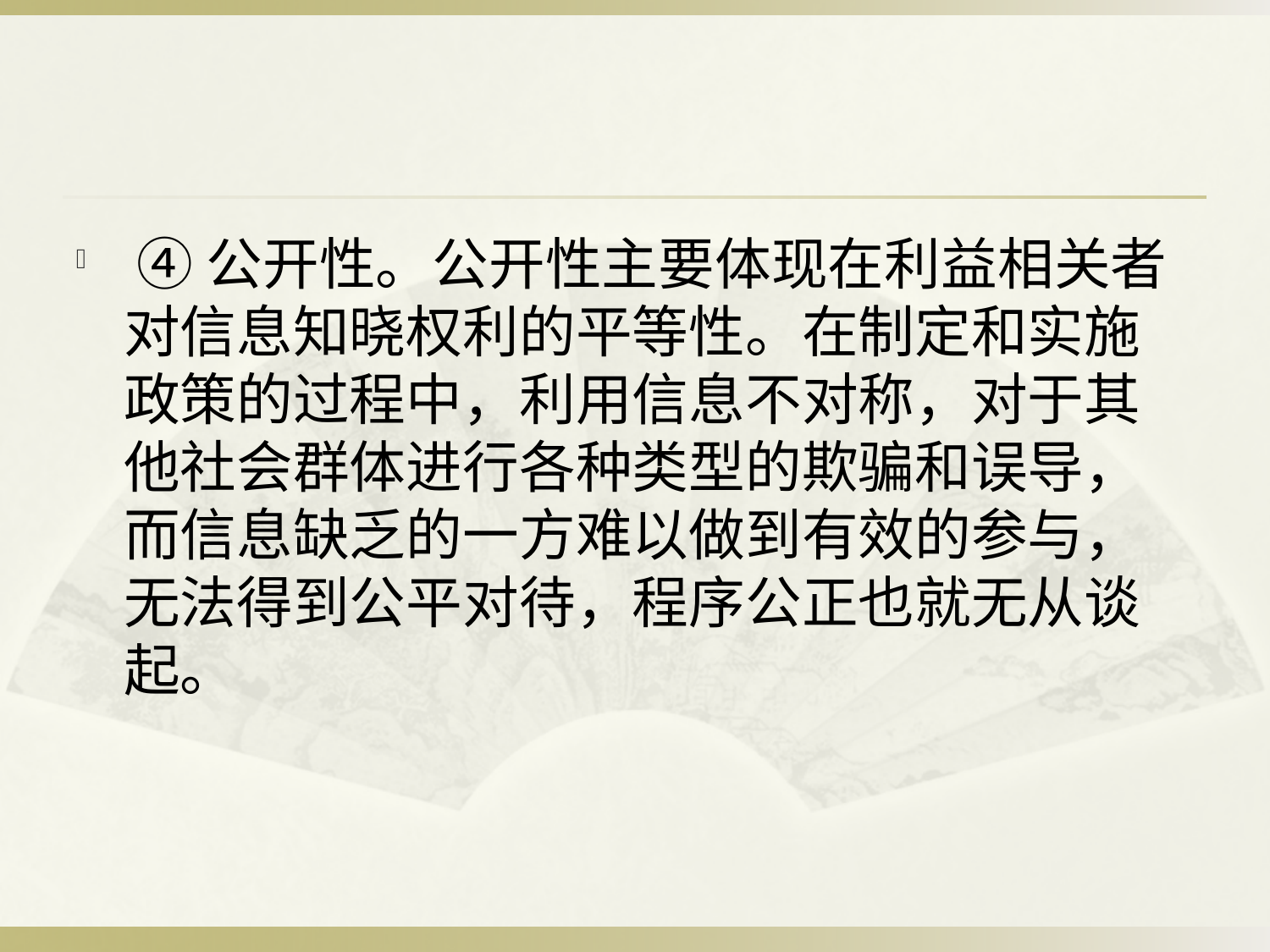

#
 ④公开性。公开性主要体现在利益相关者对信息知晓权利的平等性。在制定和实施政策的过程中，利用信息不对称，对于其他社会群体进行各种类型的欺骗和误导，而信息缺乏的一方难以做到有效的参与，无法得到公平对待，程序公正也就无从谈起。